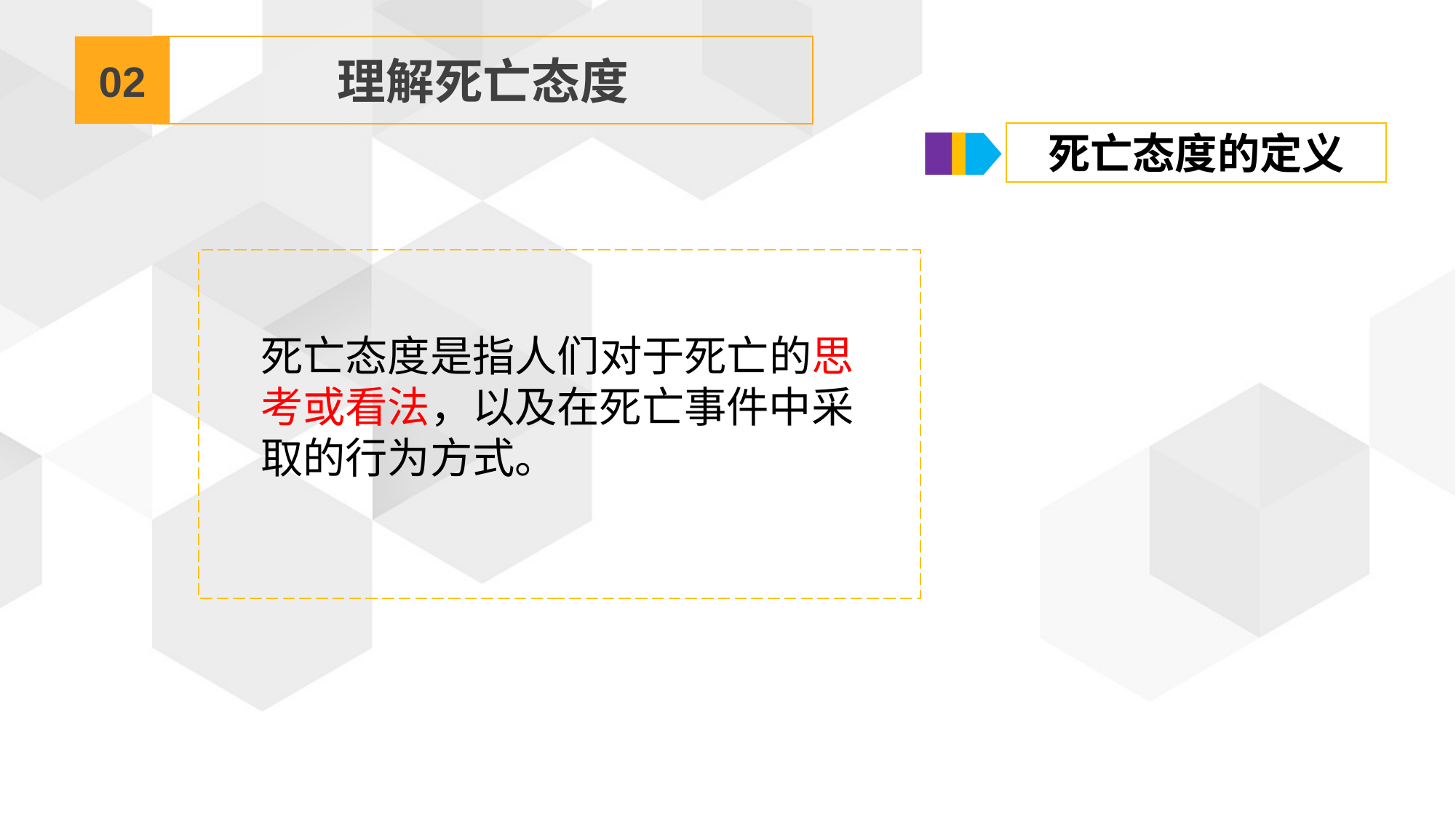

02
理解死亡态度
死亡态度的定义

死亡态度是指人们对于死亡的思考或看法，以及在死亡事件中采取的行为方式。